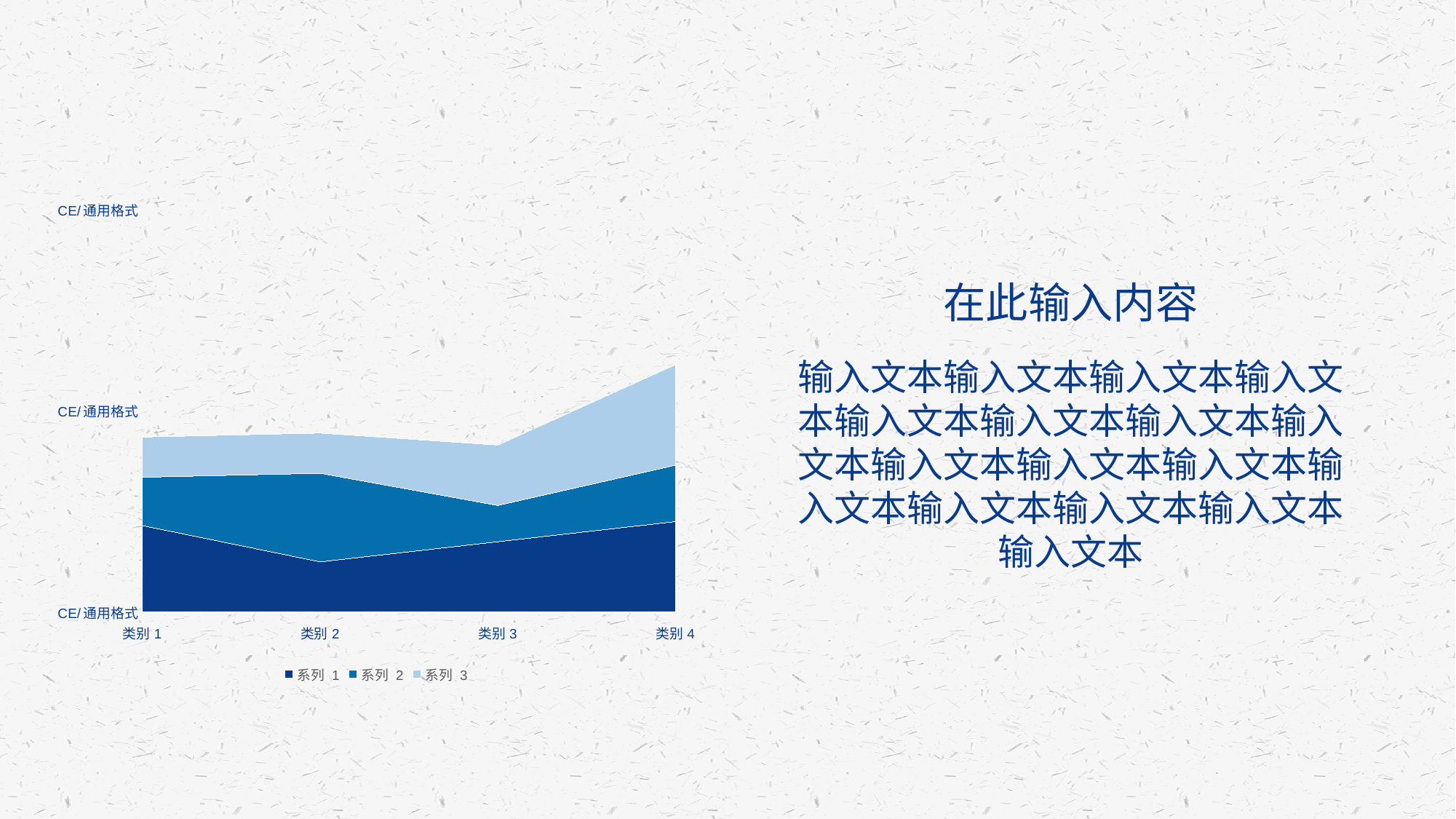

### Chart

| Category | 系列 1 | 系列 2 | 系列 3 |
|---|---|---|---|
| 类别1 | 4.3 | 2.4 | 2.0 |
| 类别2 | 2.5 | 4.4 | 2.0 |
| 类别3 | 3.5 | 1.8 | 3.0 |
| 类别4 | 4.5 | 2.8 | 5.0 |
在此输入内容
输入文本输入文本输入文本输入文本输入文本输入文本输入文本输入文本输入文本输入文本输入文本输入文本输入文本输入文本输入文本输入文本